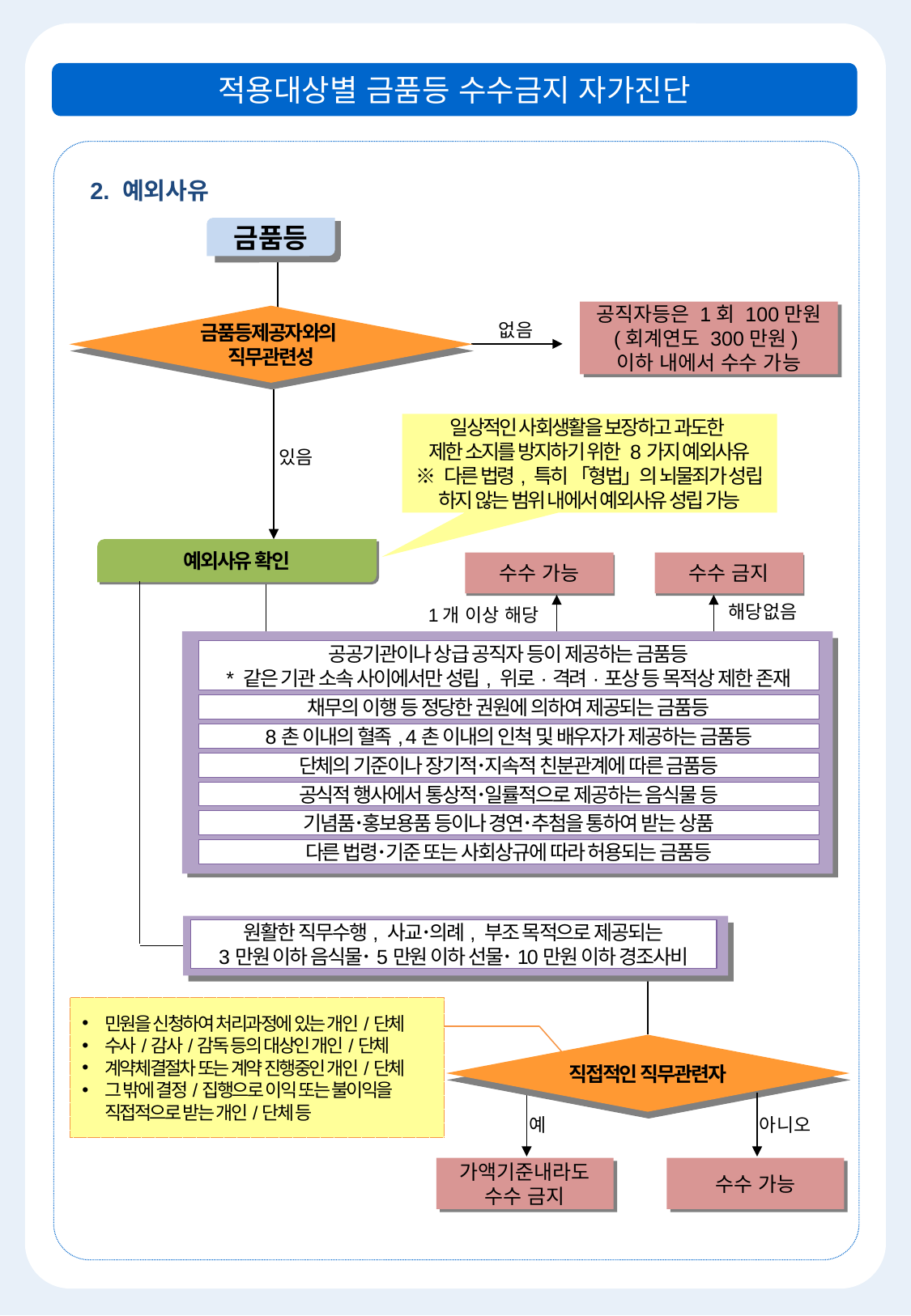

적용대상별 금품등 수수금지 자가진단

2. 예외사유
금품등

공직자등은 1회 100만원 (회계연도 300만원)
이하 내에서 수수 가능

금품등제공자와의
직무관련성

없음
일상적인 사회생활을 보장하고 과도한
제한 소지를 방지하기 위한 8가지 예외사유
※ 다른 법령, 특히 「형법」의 뇌물죄가 성립
하지 않는 범위 내에서 예외사유 성립 가능
있음
예외사유 확인

수수 가능

수수 금지

해당없음
1개 이상 해당

공공기관이나 상급 공직자 등이 제공하는 금품등
* 같은 기관 소속 사이에서만 성립, 위로·격려·포상 등 목적상 제한 존재
채무의 이행 등 정당한 권원에 의하여 제공되는 금품등
8촌 이내의 혈족, 4촌 이내의 인척 및 배우자가 제공하는 금품등
단체의 기준이나 장기적･지속적 친분관계에 따른 금품등
공식적 행사에서 통상적･일률적으로 제공하는 음식물 등
기념품･홍보용품 등이나 경연･추첨을 통하여 받는 상품
다른 법령･기준 또는 사회상규에 따라 허용되는 금품등

원활한 직무수행, 사교･의례, 부조 목적으로 제공되는
3만원 이하 음식물･5만원 이하 선물･10만원 이하 경조사비

민원을 신청하여 처리과정에 있는 개인/단체
수사/감사/감독 등의 대상인 개인/단체
계약체결절차 또는 계약 진행중인 개인/단체
그 밖에 결정/집행으로 이익 또는 불이익을
직접적으로 받는 개인/단체 등
직접적인 직무관련자

예
아니오
가액기준내라도 수수 금지

수수 가능